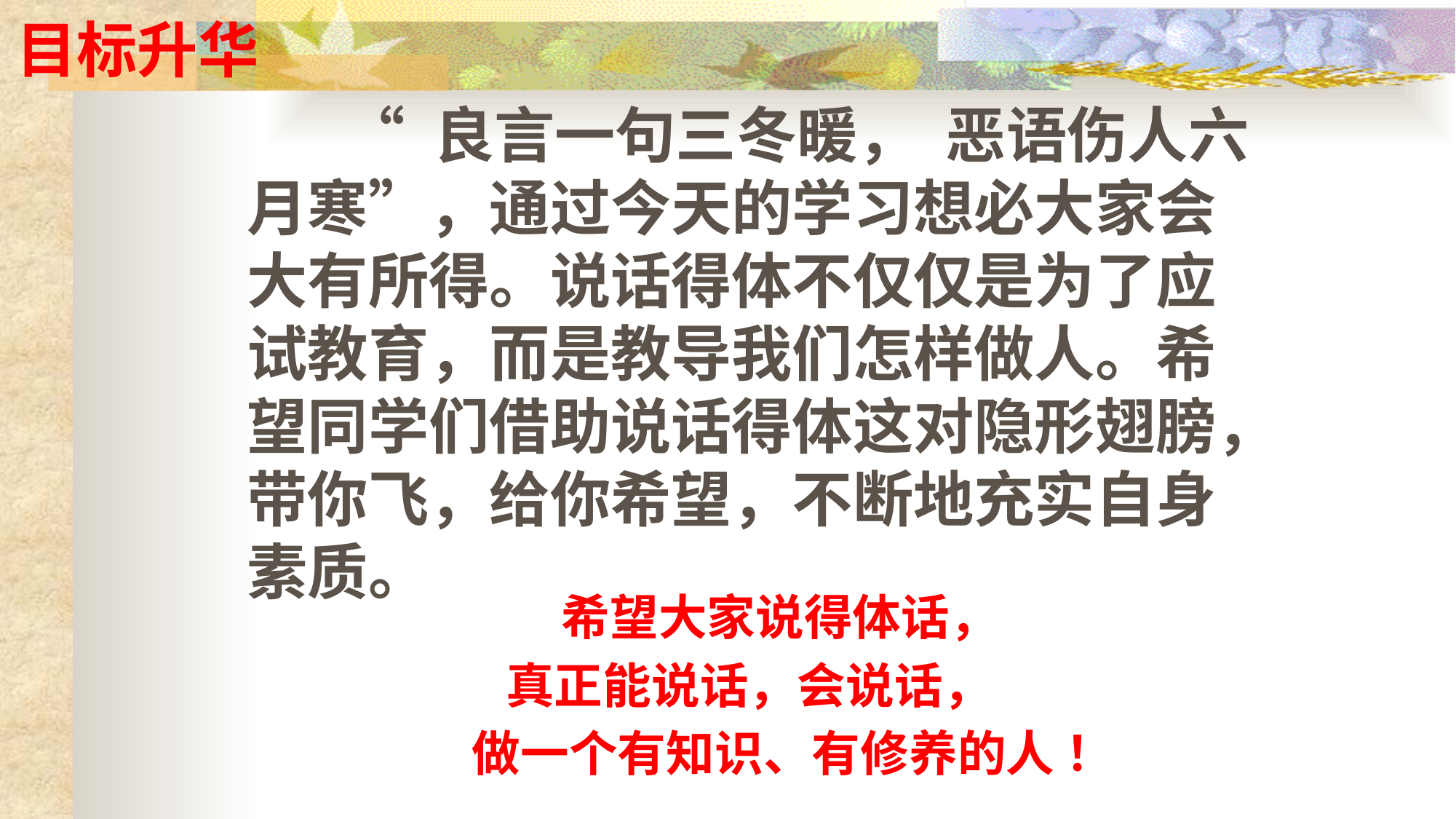

# 目标升华
           “ 良言一句三冬暖，  恶语伤人六月寒”，通过今天的学习想必大家会大有所得。说话得体不仅仅是为了应试教育，而是教导我们怎样做人。希望同学们借助说话得体这对隐形翅膀，带你飞，给你希望，不断地充实自身素质。
       希望大家说得体话，
  真正能说话，会说话，
做一个有知识、有修养的人 ！